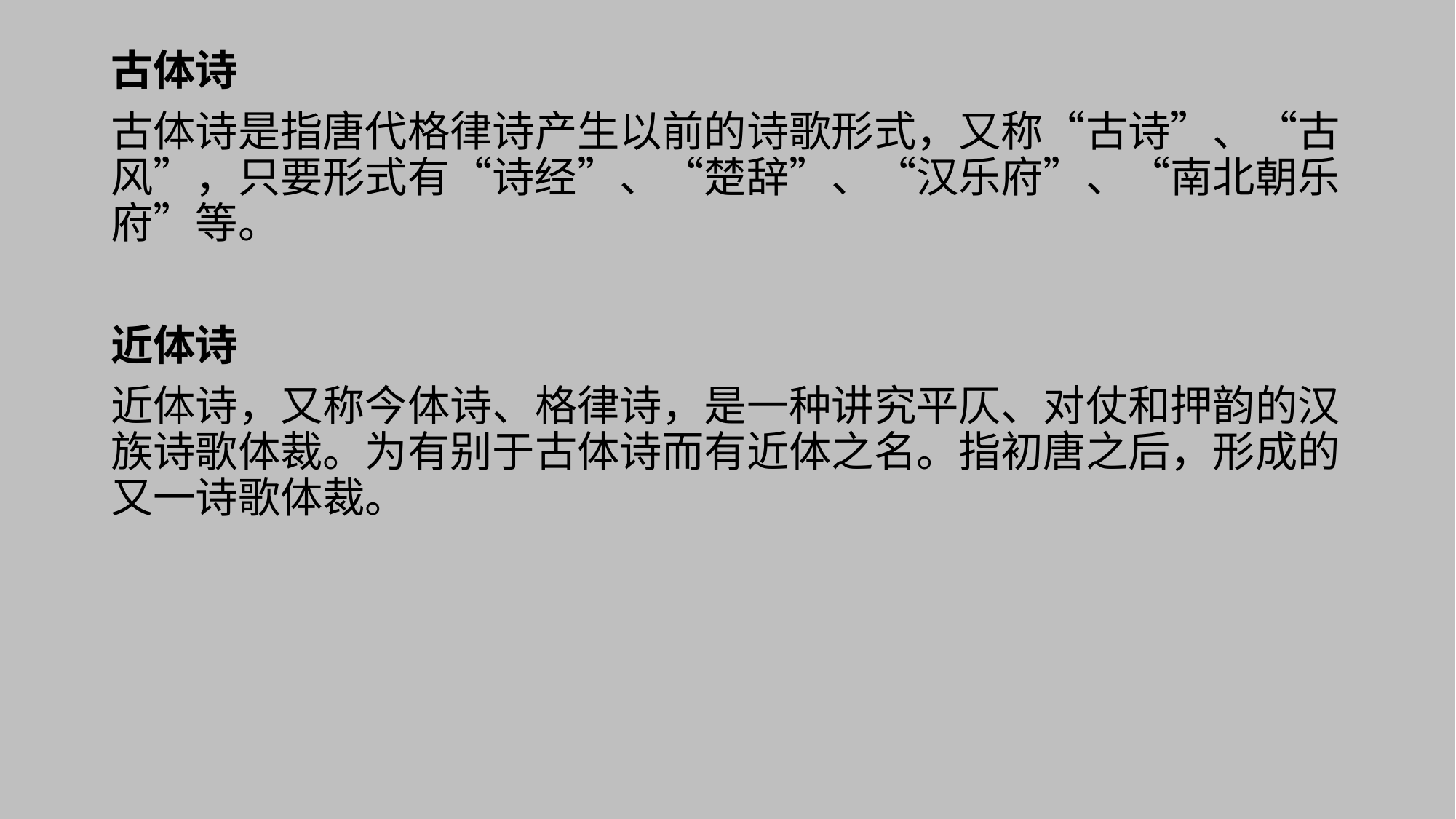

# 古体诗
古体诗是指唐代格律诗产生以前的诗歌形式，又称“古诗”、“古风”，只要形式有“诗经”、“楚辞”、“汉乐府”、“南北朝乐府”等。

近体诗
近体诗，又称今体诗、格律诗，是一种讲究平仄、对仗和押韵的汉族诗歌体裁。为有别于古体诗而有近体之名。指初唐之后，形成的又一诗歌体裁。